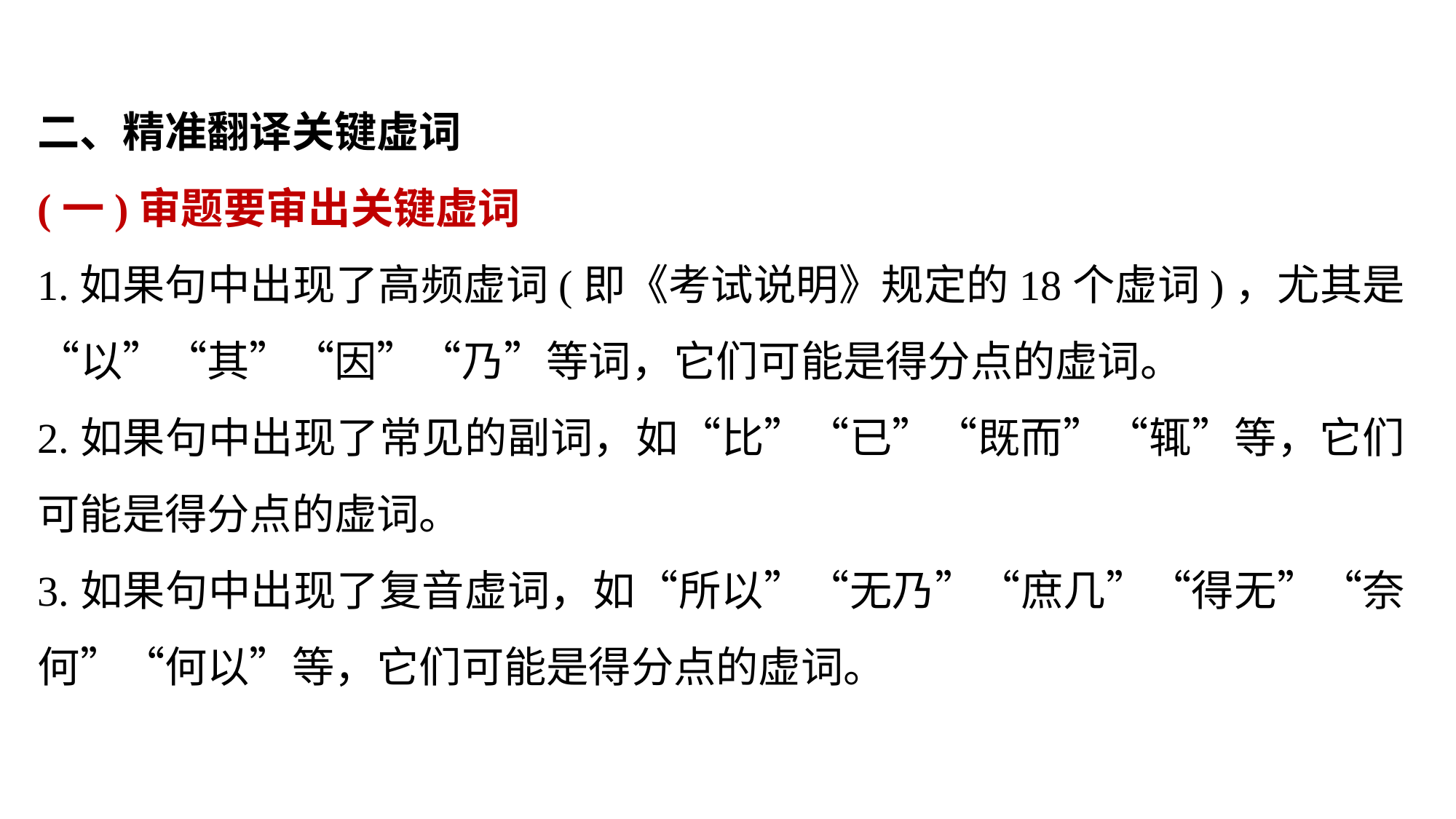

二、精准翻译关键虚词
(一)审题要审出关键虚词
1.如果句中出现了高频虚词(即《考试说明》规定的18个虚词)，尤其是“以”“其”“因”“乃”等词，它们可能是得分点的虚词。
2.如果句中出现了常见的副词，如“比”“已”“既而”“辄”等，它们可能是得分点的虚词。
3.如果句中出现了复音虚词，如“所以”“无乃”“庶几”“得无”“奈何”“何以”等，它们可能是得分点的虚词。